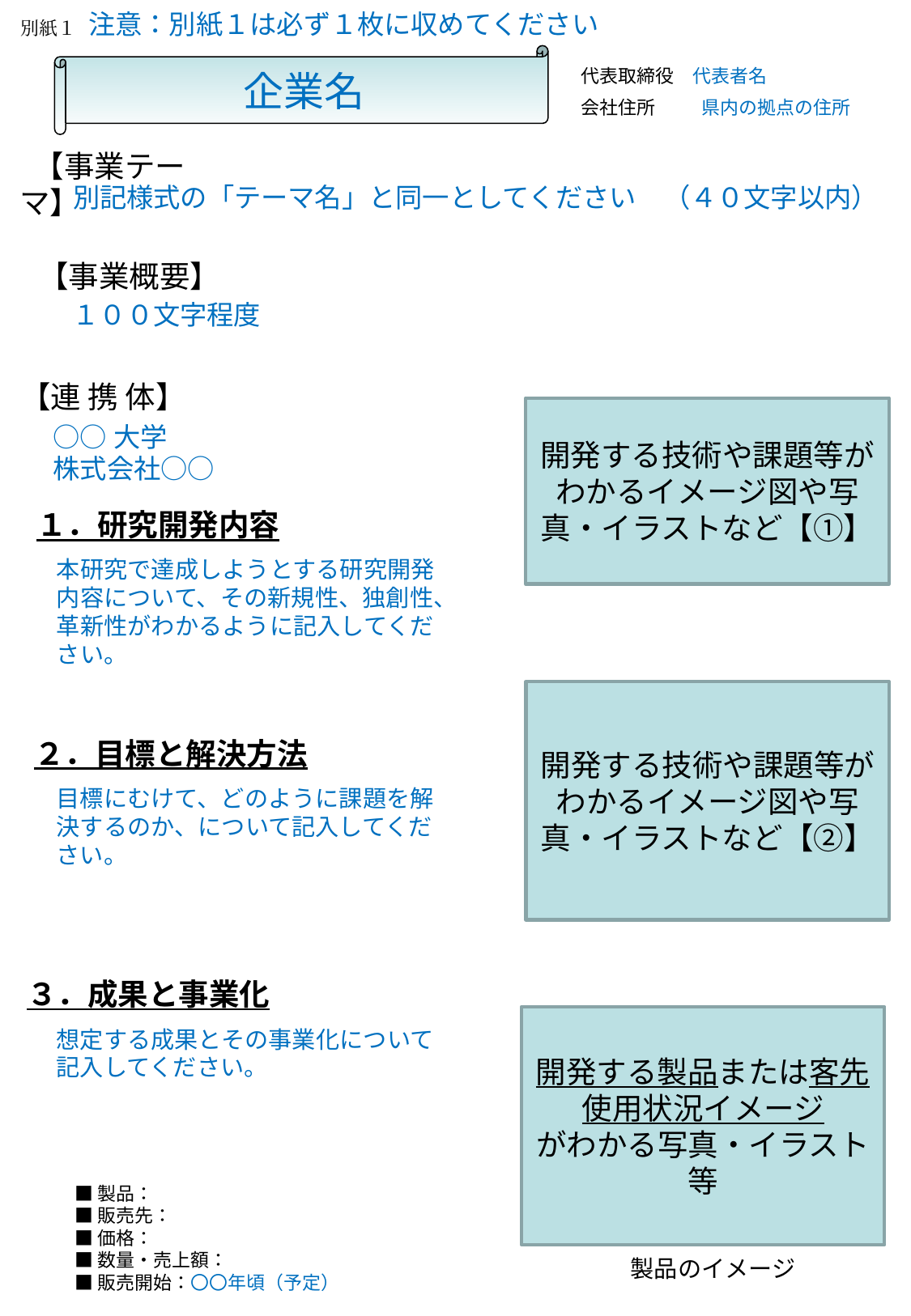

注意：別紙１は必ず１枚に収めてください
別紙１
企業名
代表取締役　代表者名
会社住所　　  県内の拠点の住所
 【事業テーマ】
別記様式の「テーマ名」と同一としてください　（４０文字以内）
 【事業概要】
１００文字程度
【連 携 体】
開発する技術や課題等がわかるイメージ図や写真・イラストなど【①】
○○大学
株式会社○○
１．研究開発内容
本研究で達成しようとする研究開発
内容について、その新規性、独創性、革新性がわかるように記入してください。
開発する技術や課題等がわかるイメージ図や写真・イラストなど【②】
２．目標と解決方法
目標にむけて、どのように課題を解決するのか、について記入してください。
３．成果と事業化
開発する製品または客先使用状況イメージ
がわかる写真・イラスト等
想定する成果とその事業化について記入してください。
■製品：
■販売先：
■価格：
■数量・売上額：
■販売開始：〇〇年頃（予定）
製品のイメージ